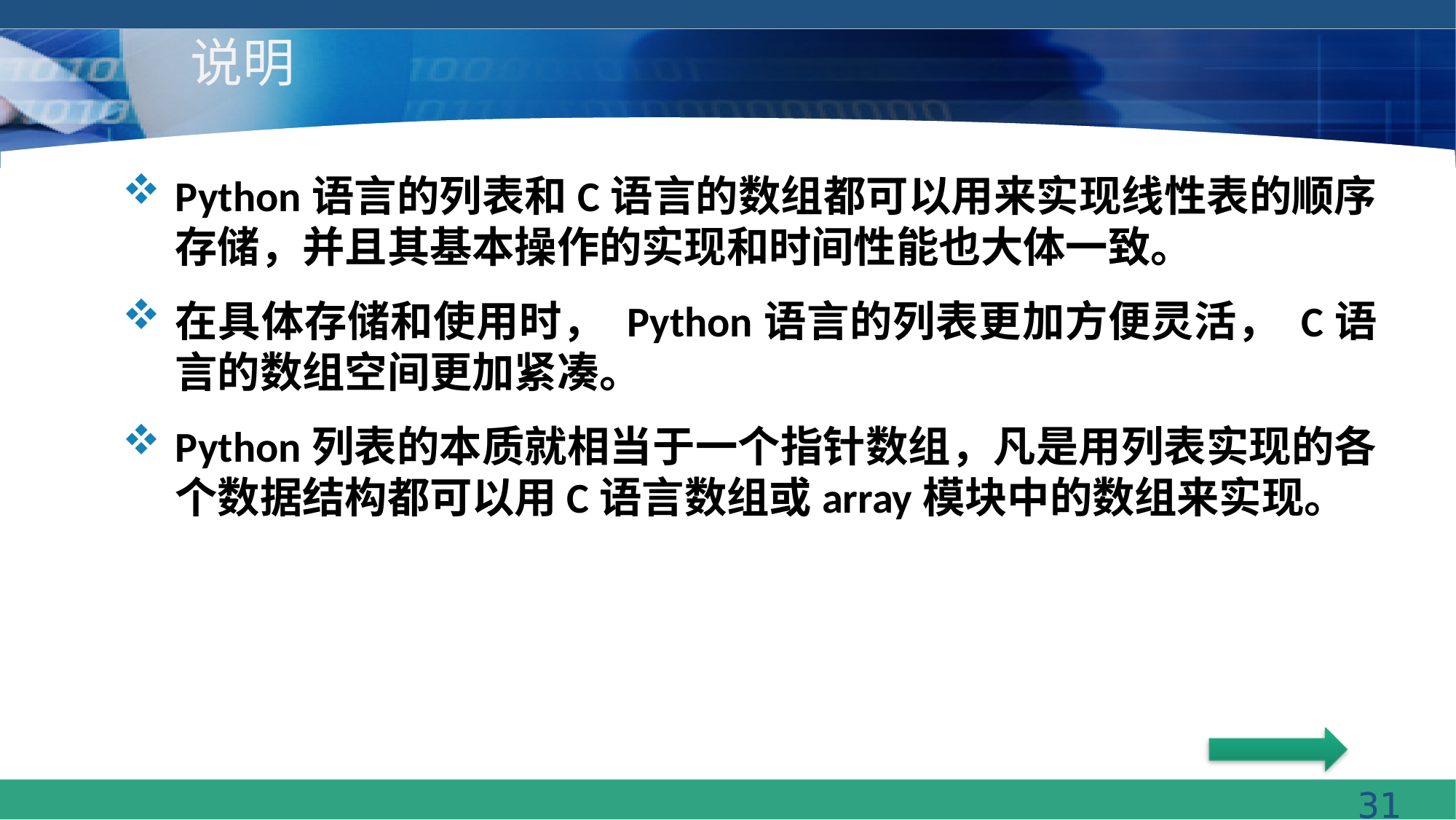

# 说明
Python语言的列表和C语言的数组都可以用来实现线性表的顺序存储，并且其基本操作的实现和时间性能也大体一致。
在具体存储和使用时， Python语言的列表更加方便灵活， C语言的数组空间更加紧凑。
Python列表的本质就相当于一个指针数组，凡是用列表实现的各个数据结构都可以用C语言数组或array模块中的数组来实现。